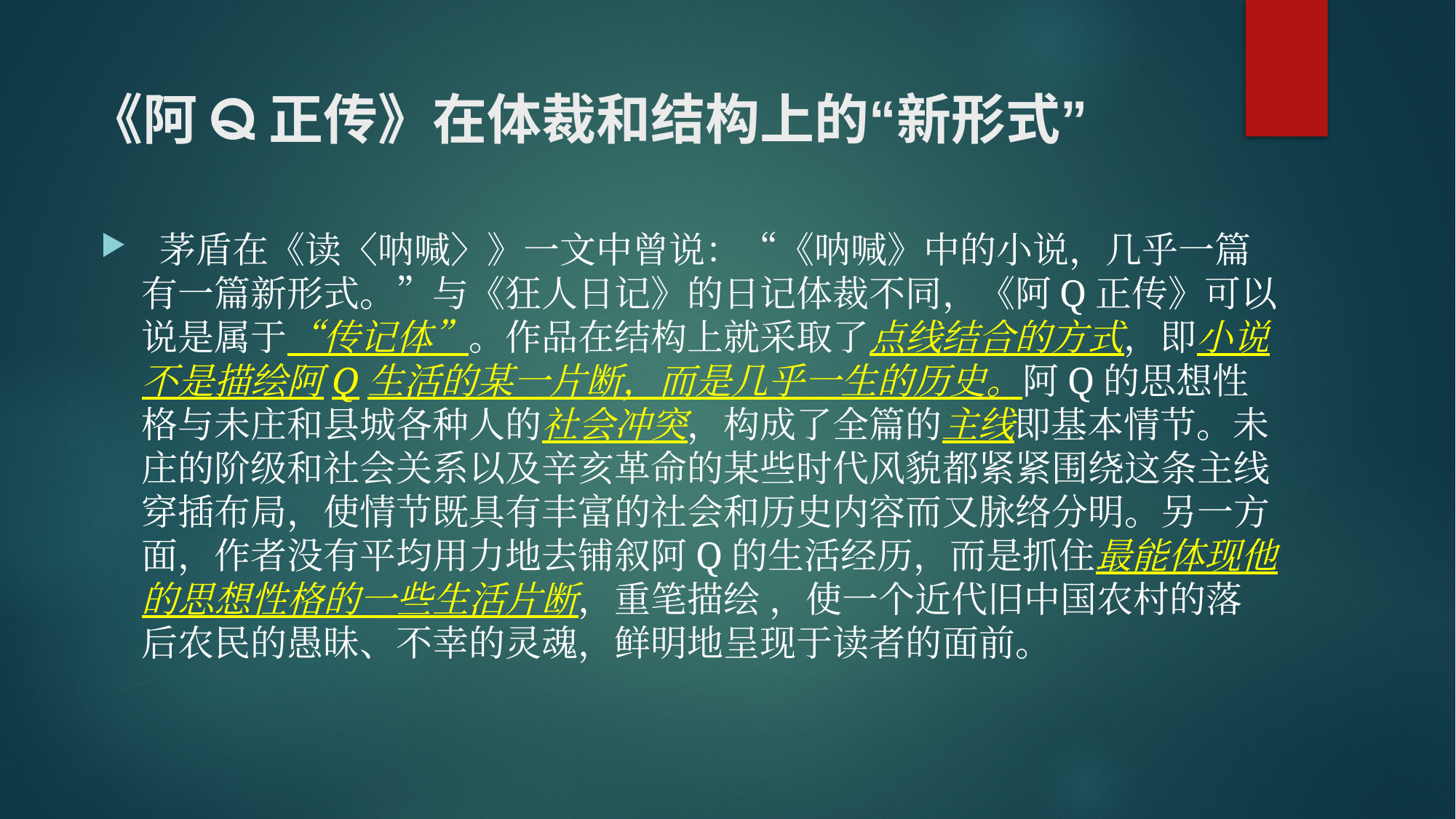

# 《阿Q正传》在体裁和结构上的“新形式”
 茅盾在《读〈呐喊〉》一文中曾说：“《呐喊》中的小说，几乎一篇有一篇新形式。”与《狂人日记》的日记体裁不同，《阿Q正传》可以说是属于“传记体”。作品在结构上就采取了点线结合的方式，即小说不是描绘阿Q生活的某一片断，而是几乎一生的历史。阿Q的思想性格与未庄和县城各种人的社会冲突，构成了全篇的主线即基本情节。未庄的阶级和社会关系以及辛亥革命的某些时代风貌都紧紧围绕这条主线穿插布局，使情节既具有丰富的社会和历史内容而又脉络分明。另一方面，作者没有平均用力地去铺叙阿Q的生活经历，而是抓住最能体现他的思想性格的一些生活片断，重笔描绘 ，使一个近代旧中国农村的落后农民的愚昧、不幸的灵魂，鲜明地呈现于读者的面前。